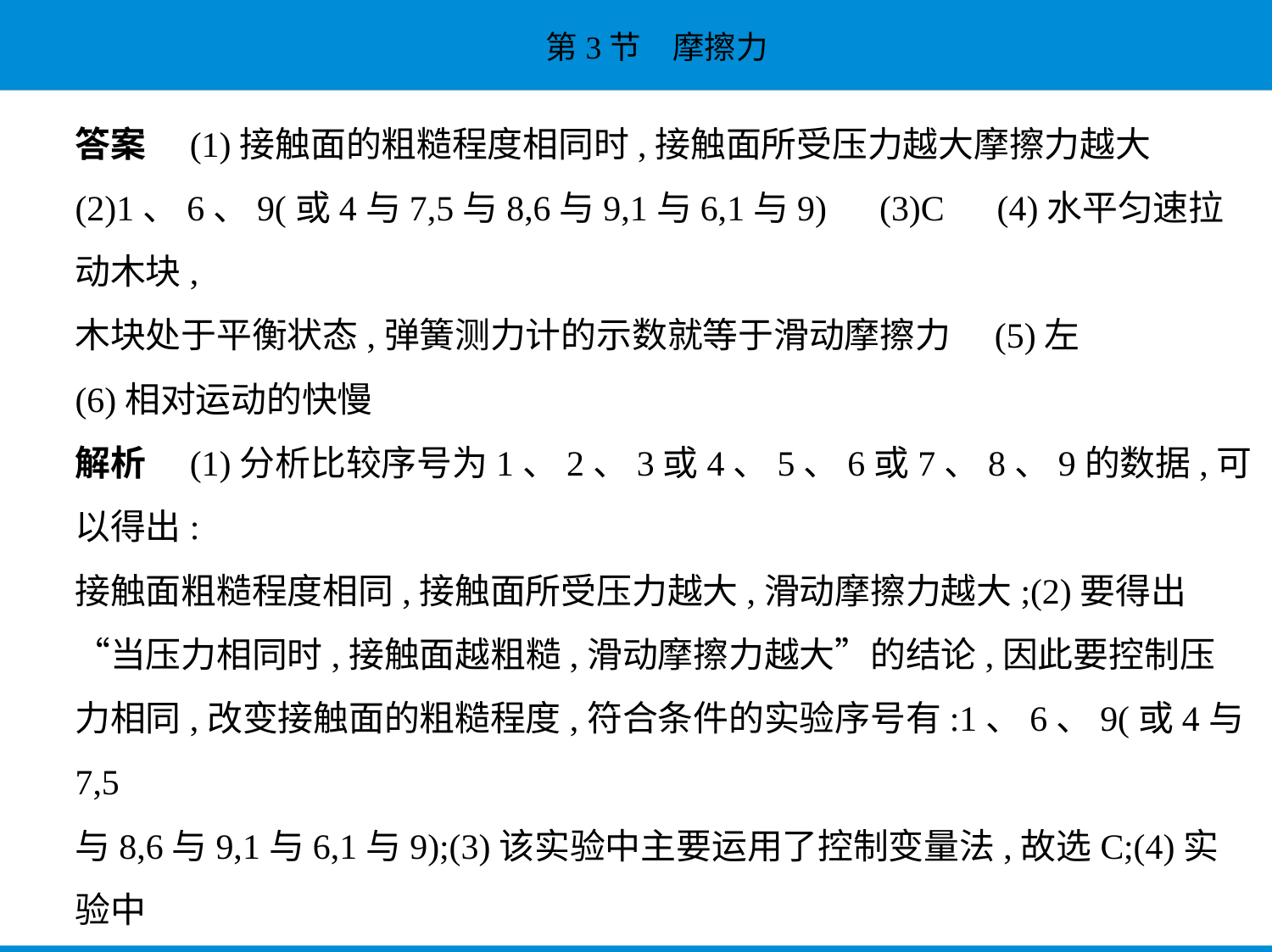

答案　(1)接触面的粗糙程度相同时,接触面所受压力越大摩擦力越大    
(2)1、6、9(或4与7,5与8,6与9,1与6,1与9)　(3)C　(4)水平匀速拉动木块,
木块处于平衡状态,弹簧测力计的示数就等于滑动摩擦力　(5)左
(6)相对运动的快慢
解析　(1)分析比较序号为1、2、3或4、5、6或7、8、9的数据,可以得出:
接触面粗糙程度相同,接触面所受压力越大,滑动摩擦力越大;(2)要得出
“当压力相同时,接触面越粗糙,滑动摩擦力越大”的结论,因此要控制压
力相同,改变接触面的粗糙程度,符合条件的实验序号有:1、6、9(或4与7,5
与8,6与9,1与6,1与9);(3)该实验中主要运用了控制变量法,故选C;(4)实验中
用测力计沿水平方向匀速拉动木块,因为可利用二力平衡的条件,则可将摩
擦力的大小转化成测力计示数的大小进行测量;(5)由图乙可知,当拉着下